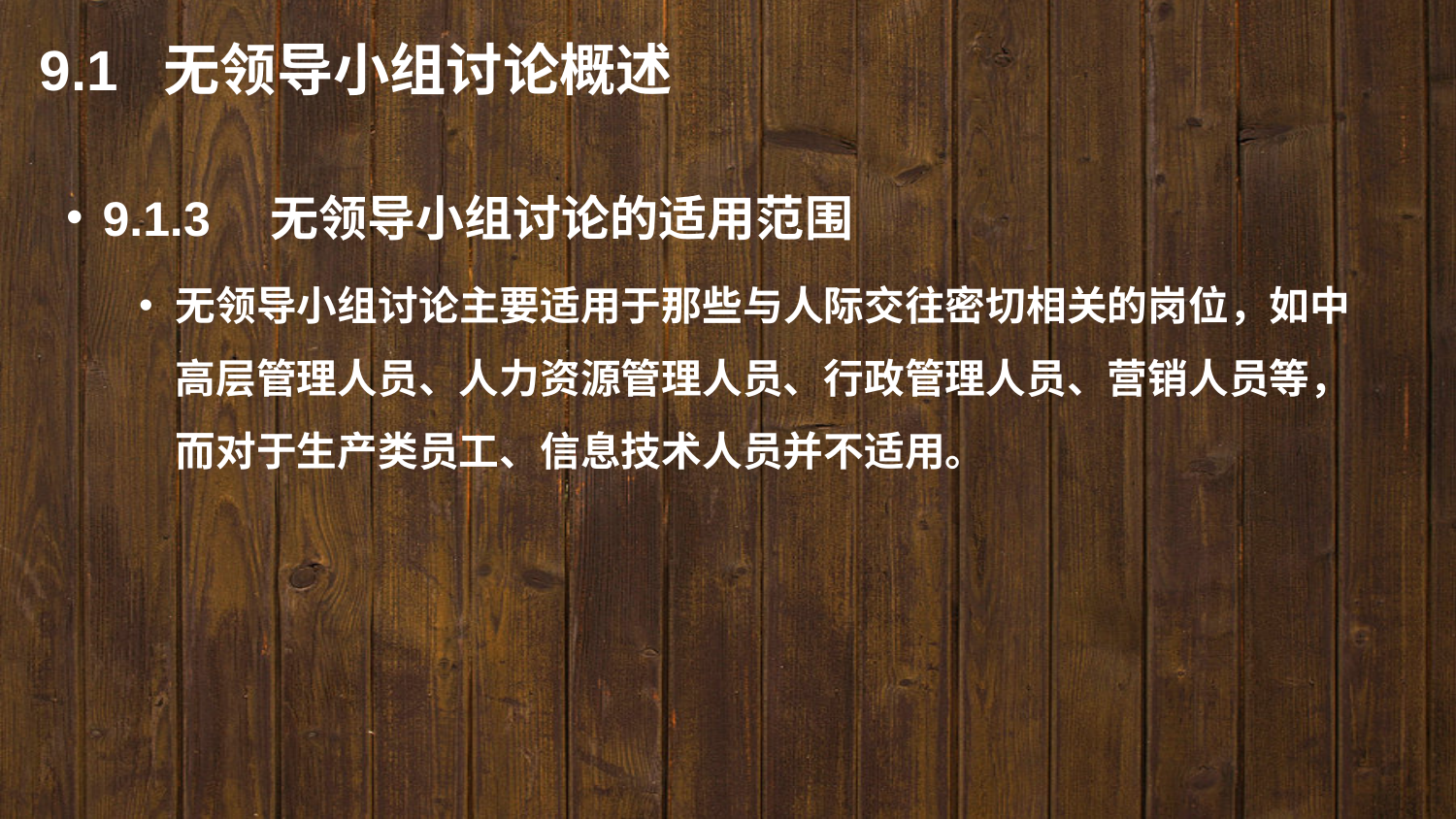

9.1  无领导小组讨论概述
9.1.3　无领导小组讨论的适用范围
无领导小组讨论主要适用于那些与人际交往密切相关的岗位，如中高层管理人员、人力资源管理人员、行政管理人员、营销人员等，而对于生产类员工、信息技术人员并不适用。